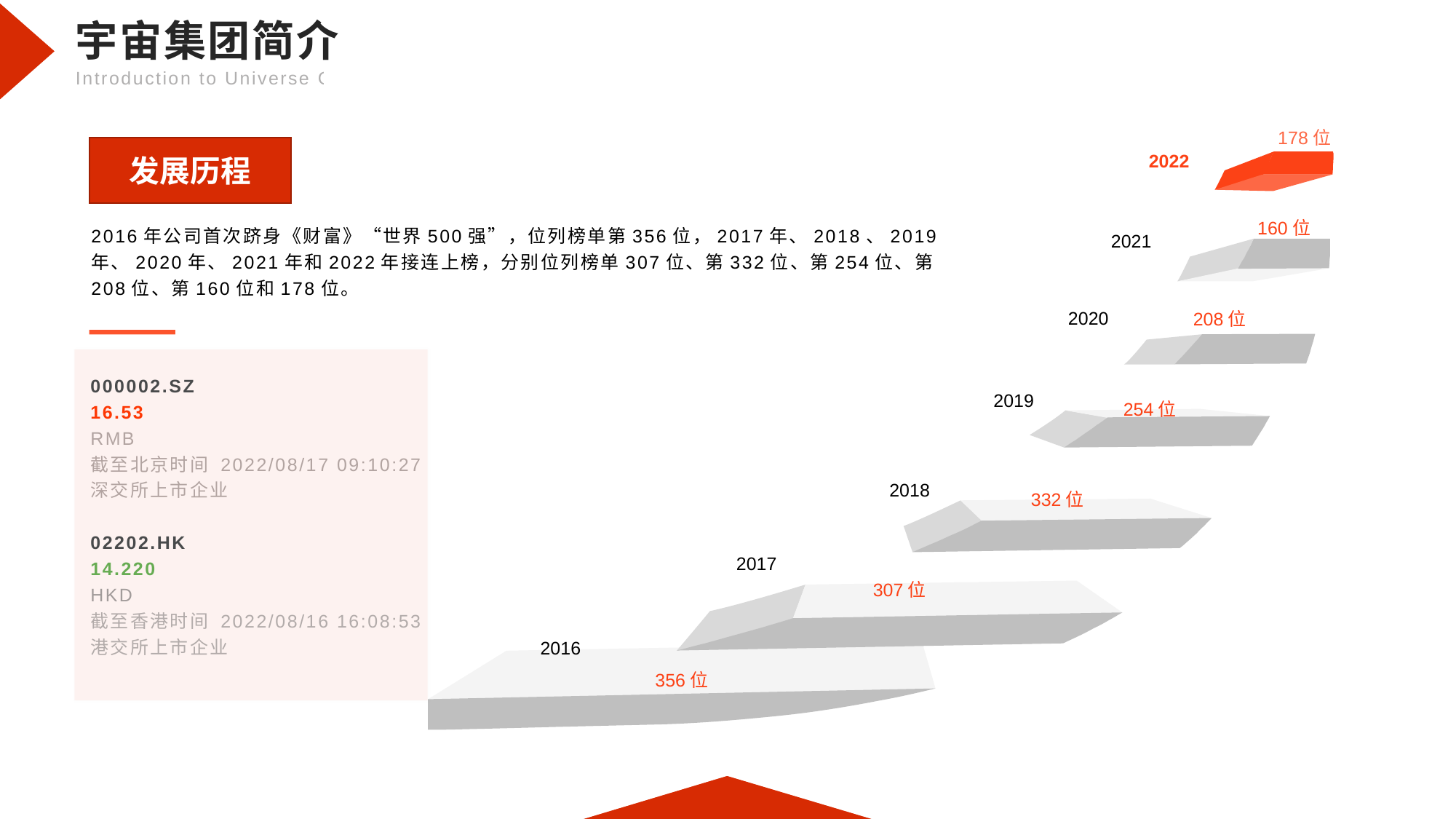

178位

2022
发展历程

160位
2016年公司首次跻身《财富》“世界500强”，位列榜单第356位，2017年、2018、2019年、2020年、2021年和2022年接连上榜，分别位列榜单307位、第332位、第254位、第208位、第160位和178位。
2021

2020
208位

000002.SZ
16.53
RMB
截至北京时间 2022/08/17 09:10:27
深交所上市企业

02202.HK
14.220
HKD
截至香港时间 2022/08/16 16:08:53
港交所上市企业
2019
254位

2018
332位

2017
307位

2016

356位